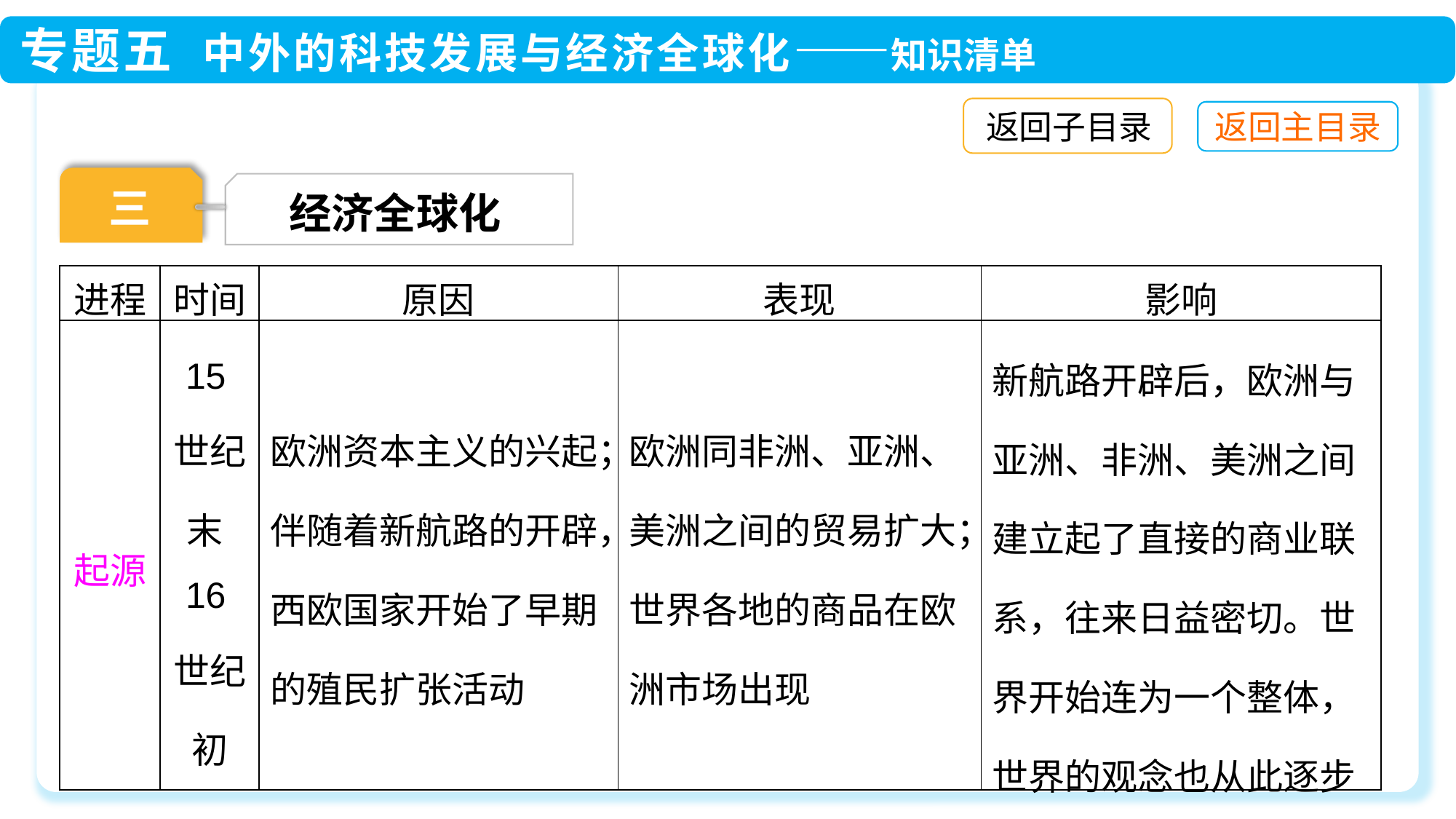

返回子目录
三
经济全球化

| 进程 | 时间 | 原因 | 表现 | 影响 |
| --- | --- | --- | --- | --- |
| 起源 | 15世纪末16世纪初 | 欧洲资本主义的兴起；伴随着新航路的开辟，西欧国家开始了早期的殖民扩张活动 | 欧洲同非洲、亚洲、美洲之间的贸易扩大；世界各地的商品在欧洲市场出现 | 新航路开辟后，欧洲与亚洲、非洲、美洲之间建立起了直接的商业联系，往来日益密切。世界开始连为一个整体，世界的观念也从此逐步确立起来 |